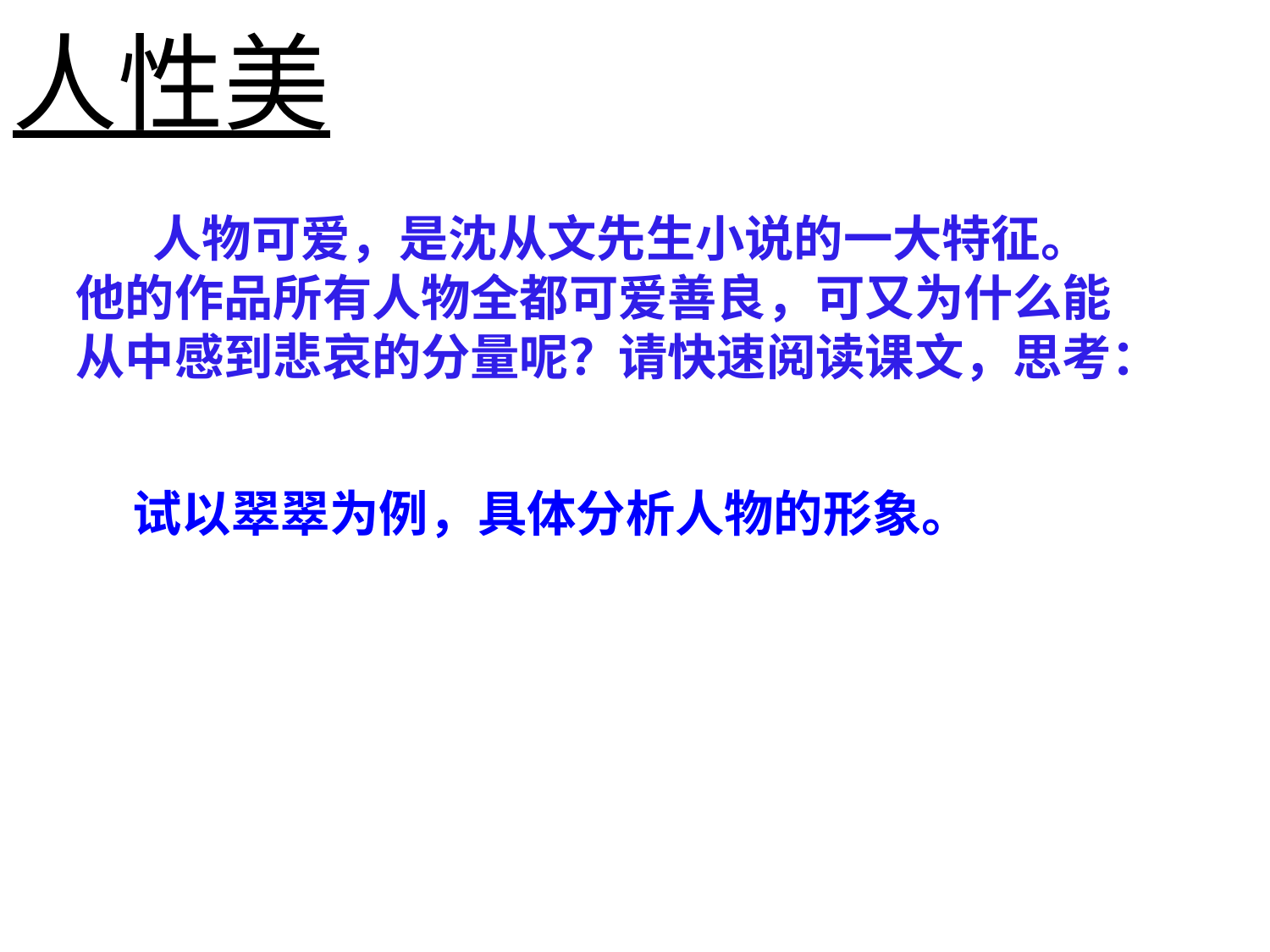

人性美
       人物可爱，是沈从文先生小说的一大特征。他的作品所有人物全都可爱善良，可又为什么能从中感到悲哀的分量呢？请快速阅读课文，思考：
    试以翠翠为例，具体分析人物的形象。